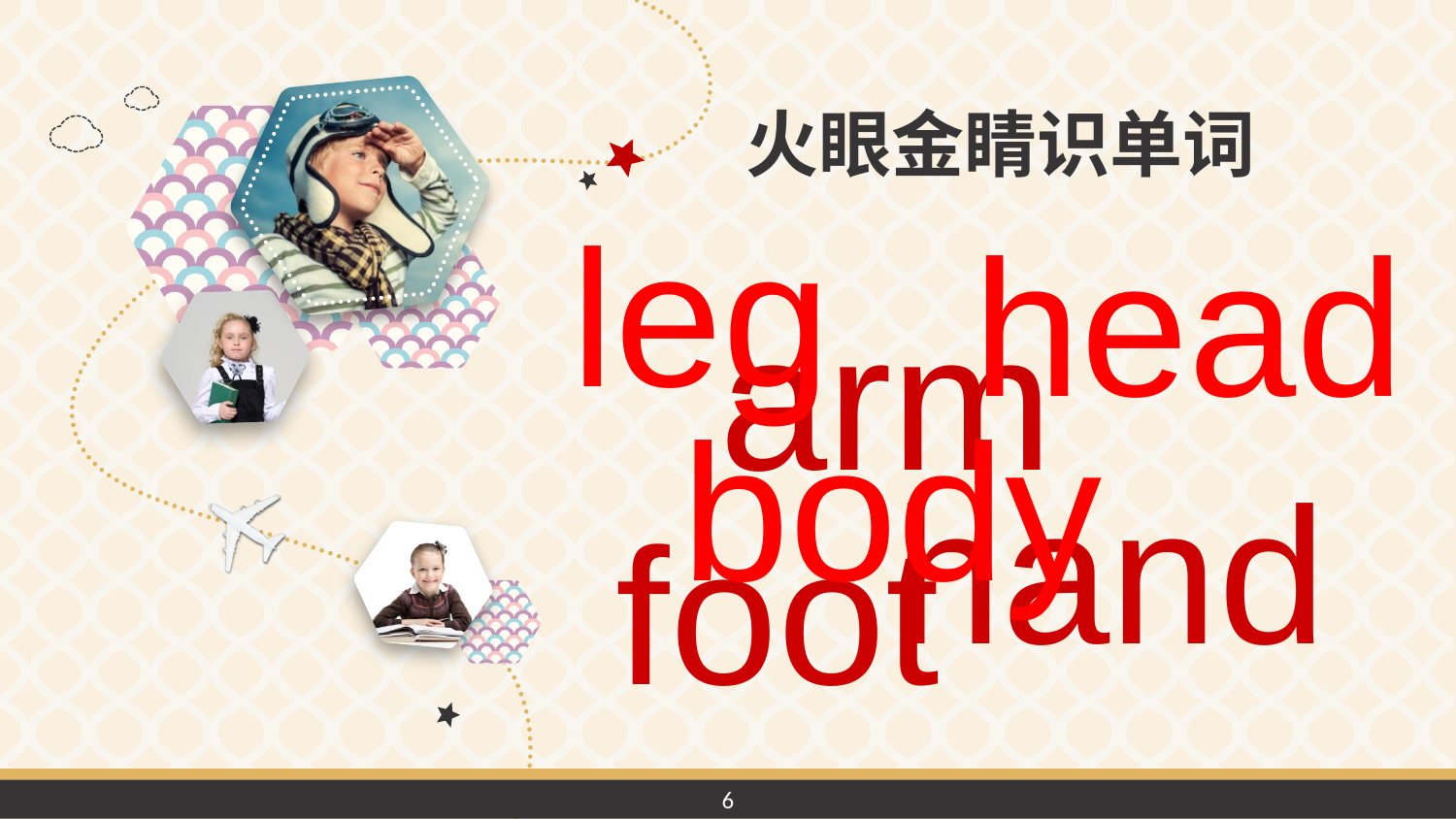

火眼金睛识单词
leg
head
arm
body
hand
foot
6